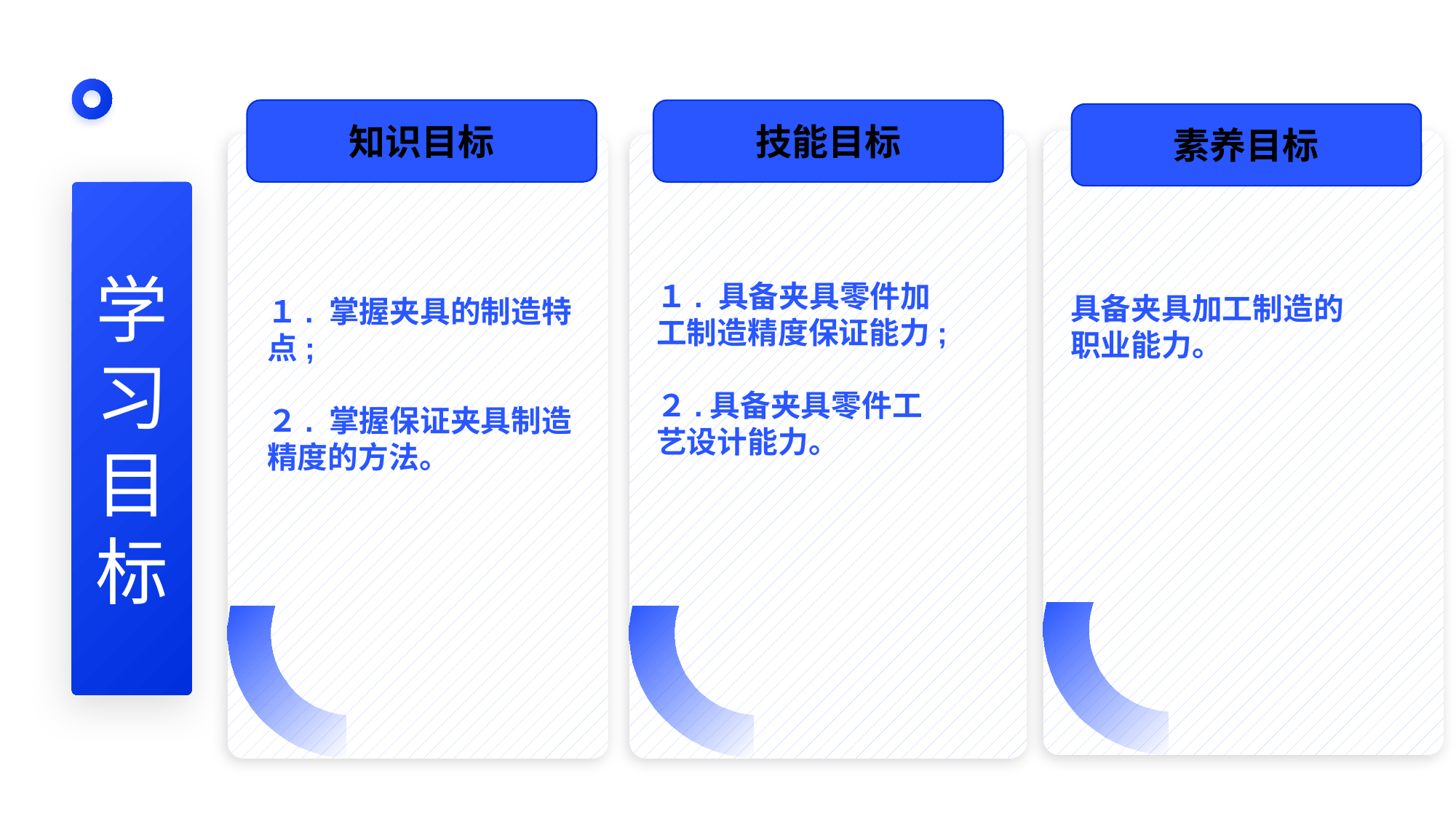

知识目标
技能目标
素养目标

具备夹具加工制造的职业能力。

１. 具备夹具零件加工制造精度保证能力;

２.具备夹具零件工艺设计能力。

学
习
目
标
１. 掌握夹具的制造特点;

２. 掌握保证夹具制造精度的方法。